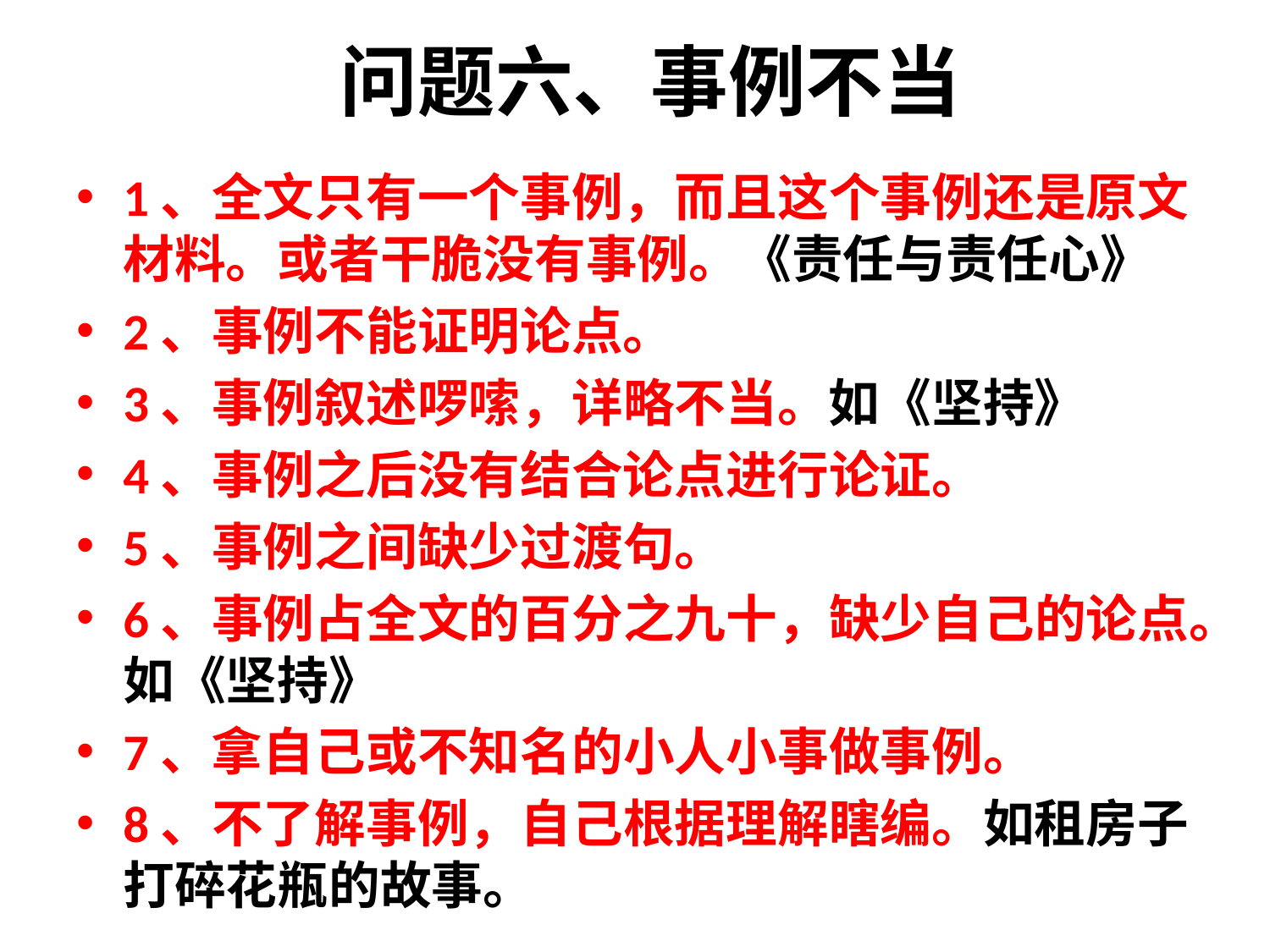

# 问题六、事例不当
1、全文只有一个事例，而且这个事例还是原文材料。或者干脆没有事例。《责任与责任心》
2、事例不能证明论点。
3、事例叙述啰嗦，详略不当。如《坚持》
4、事例之后没有结合论点进行论证。
5、事例之间缺少过渡句。
6、事例占全文的百分之九十，缺少自己的论点。如《坚持》
7、拿自己或不知名的小人小事做事例。
8、不了解事例，自己根据理解瞎编。如租房子打碎花瓶的故事。